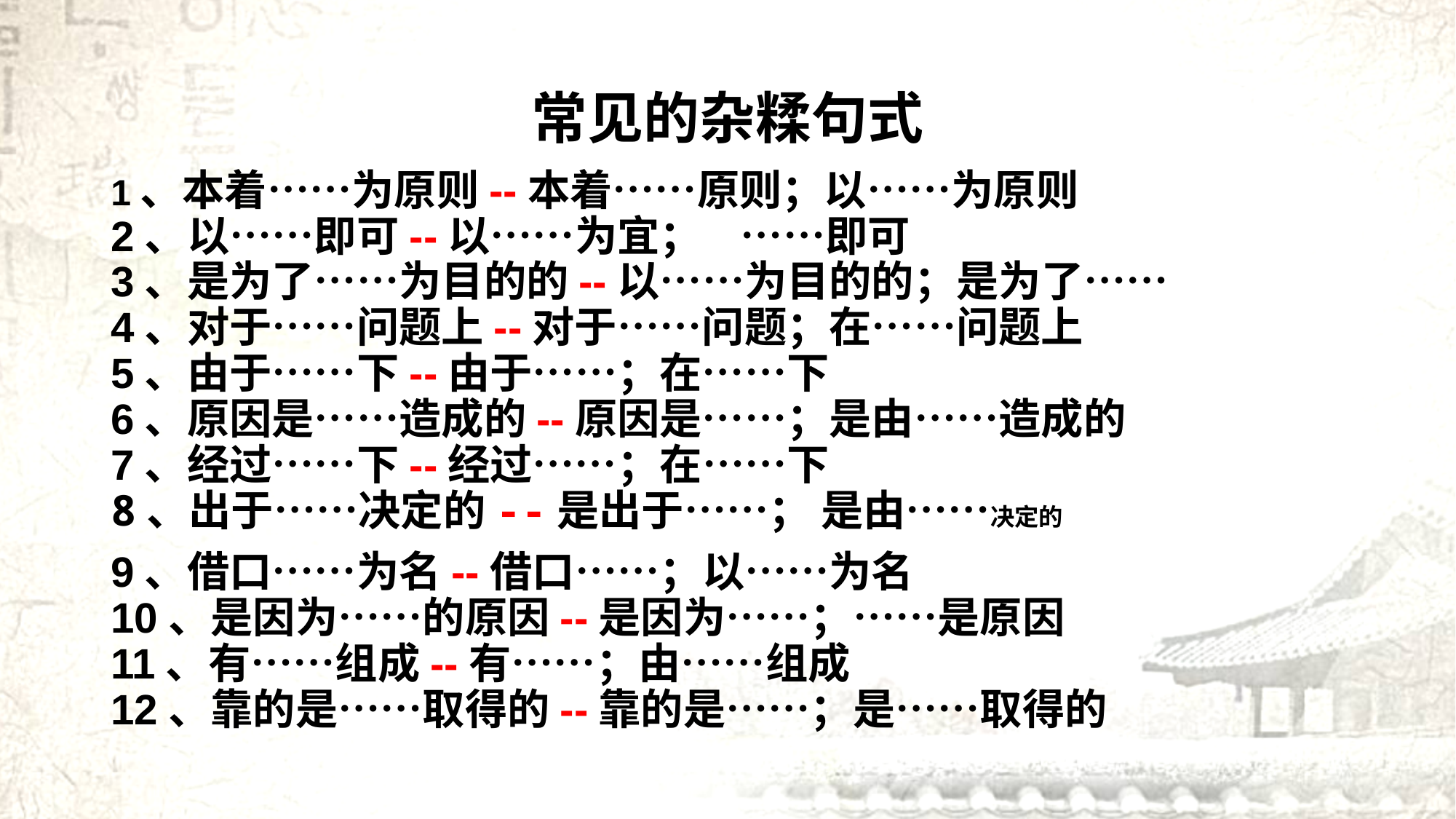

# 常见的杂糅句式
1、本着……为原则--本着……原则；以……为原则
2、以……即可--以……为宜；    ……即可
3、是为了……为目的的--以……为目的的；是为了……
4、对于……问题上--对于……问题；在……问题上
5、由于……下--由于……；在……下
6、原因是……造成的--原因是……；是由……造成的
7、经过……下--经过……；在……下
8、出于……决定的--是出于……； 是由……决定的
9、借口……为名--借口……；以……为名
10、是因为……的原因--是因为……；……是原因
11、有……组成--有……；由……组成
12、靠的是……取得的--靠的是……；是……取得的